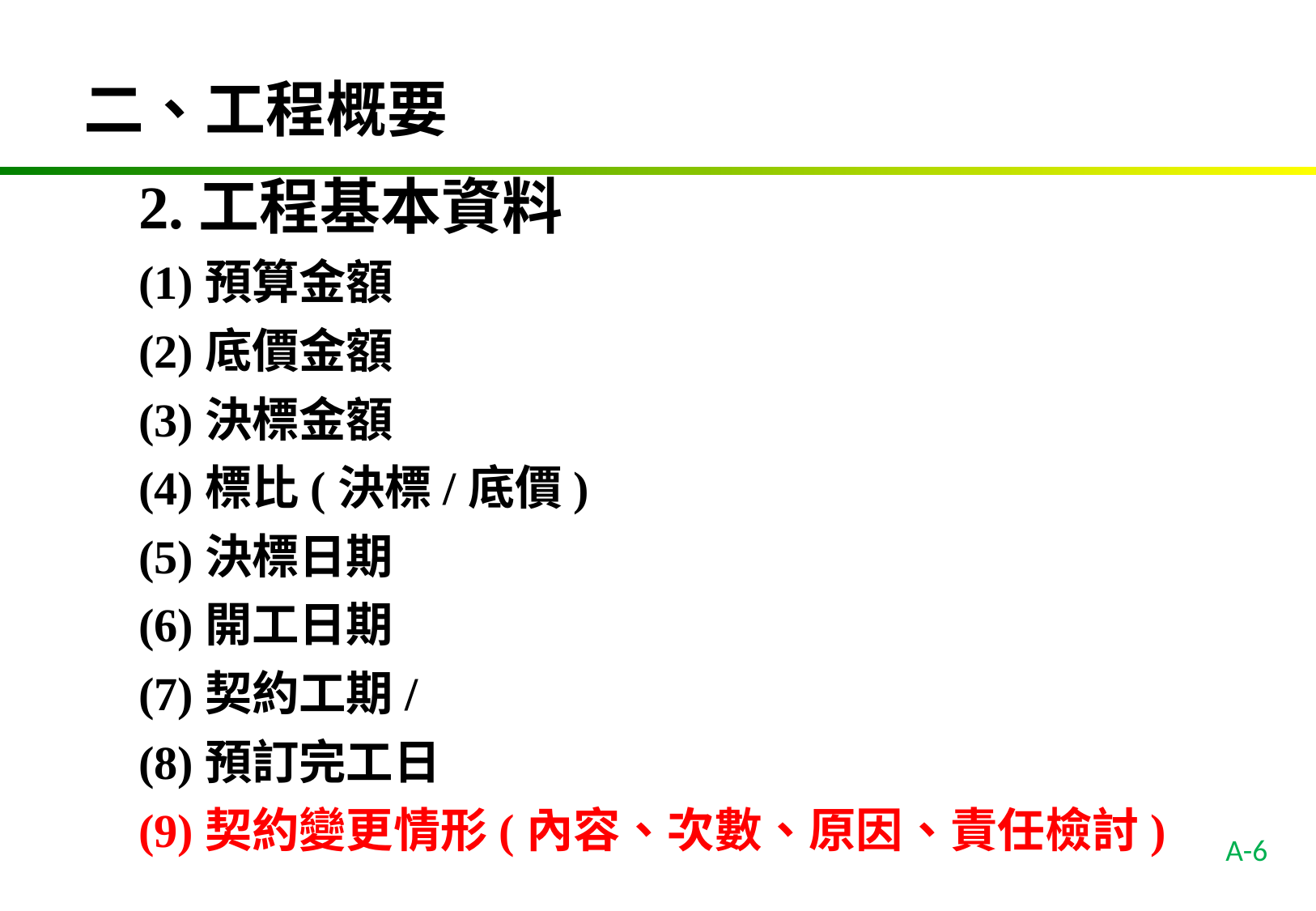

二、工程概要
2.工程基本資料
(1)預算金額
(2)底價金額
(3)決標金額
(4)標比(決標/底價)
(5)決標日期
(6)開工日期
(7)契約工期/
(8)預訂完工日
(9)契約變更情形(內容、次數、原因、責任檢討)

A-6